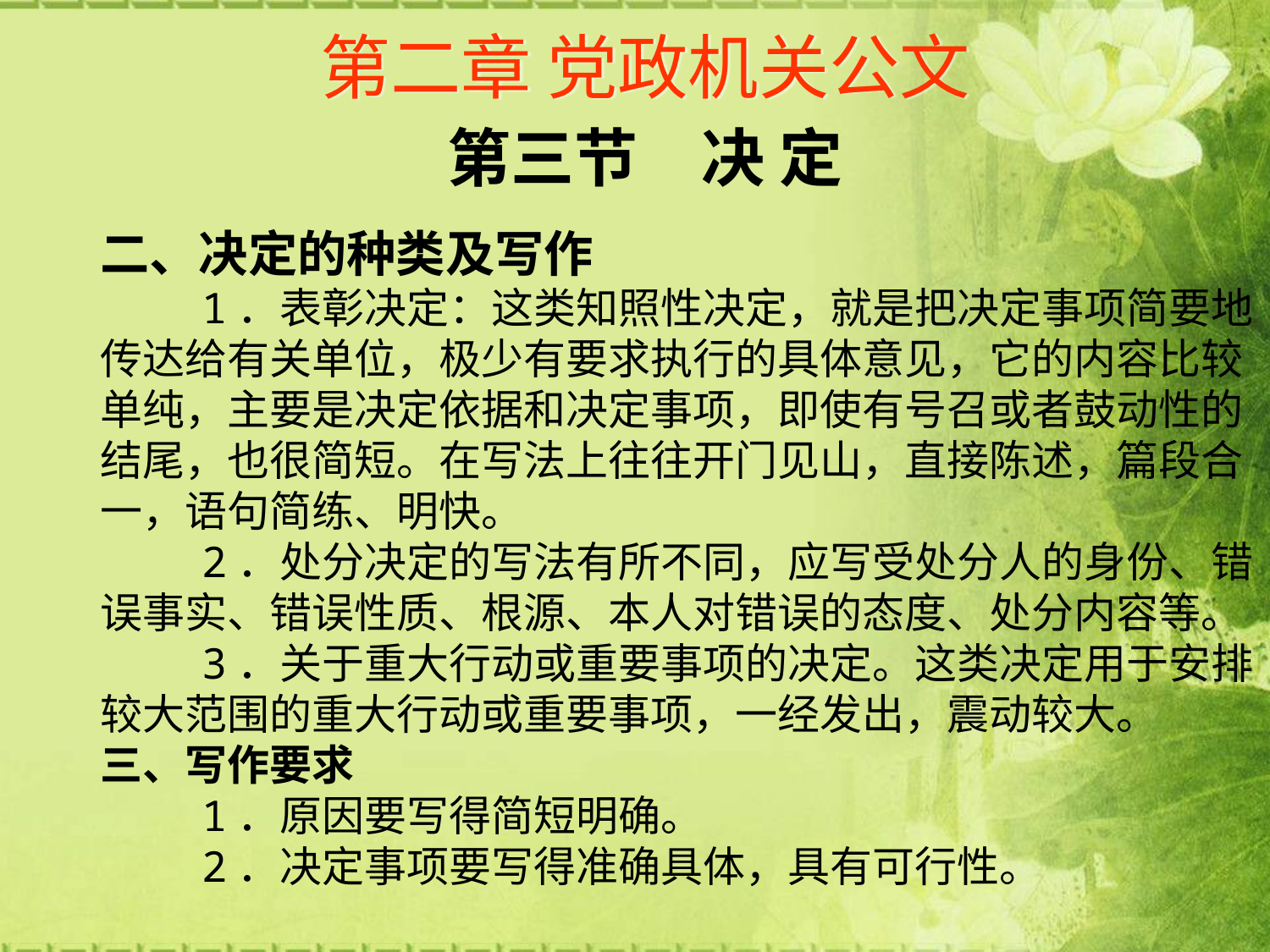

# 第二章 党政机关公文
第三节　决 定
二、决定的种类及写作
    1．表彰决定：这类知照性决定，就是把决定事项简要地传达给有关单位，极少有要求执行的具体意见，它的内容比较单纯，主要是决定依据和决定事项，即使有号召或者鼓动性的结尾，也很简短。在写法上往往开门见山，直接陈述，篇段合一，语句简练、明快。
    2．处分决定的写法有所不同，应写受处分人的身份、错误事实、错误性质、根源、本人对错误的态度、处分内容等。
    3．关于重大行动或重要事项的决定。这类决定用于安排较大范围的重大行动或重要事项，一经发出，震动较大。
三、写作要求
    1．原因要写得简短明确。
    2．决定事项要写得准确具体，具有可行性。